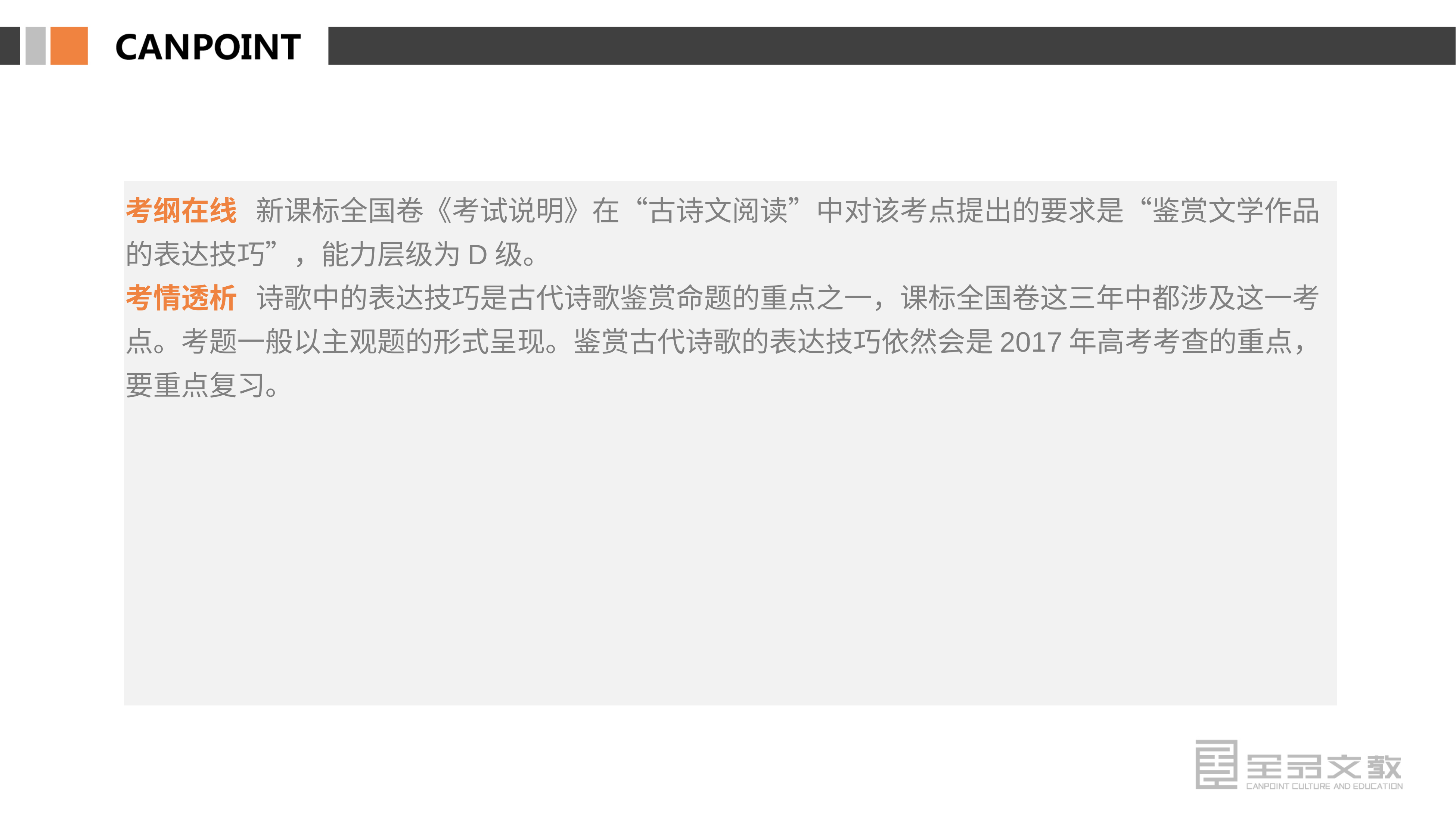

考纲在线   新课标全国卷《考试说明》在“古诗文阅读”中对该考点提出的要求是“鉴赏文学作品的表达技巧”，能力层级为D级。
考情透析   诗歌中的表达技巧是古代诗歌鉴赏命题的重点之一，课标全国卷这三年中都涉及这一考点。考题一般以主观题的形式呈现。鉴赏古代诗歌的表达技巧依然会是2017年高考考查的重点，要重点复习。